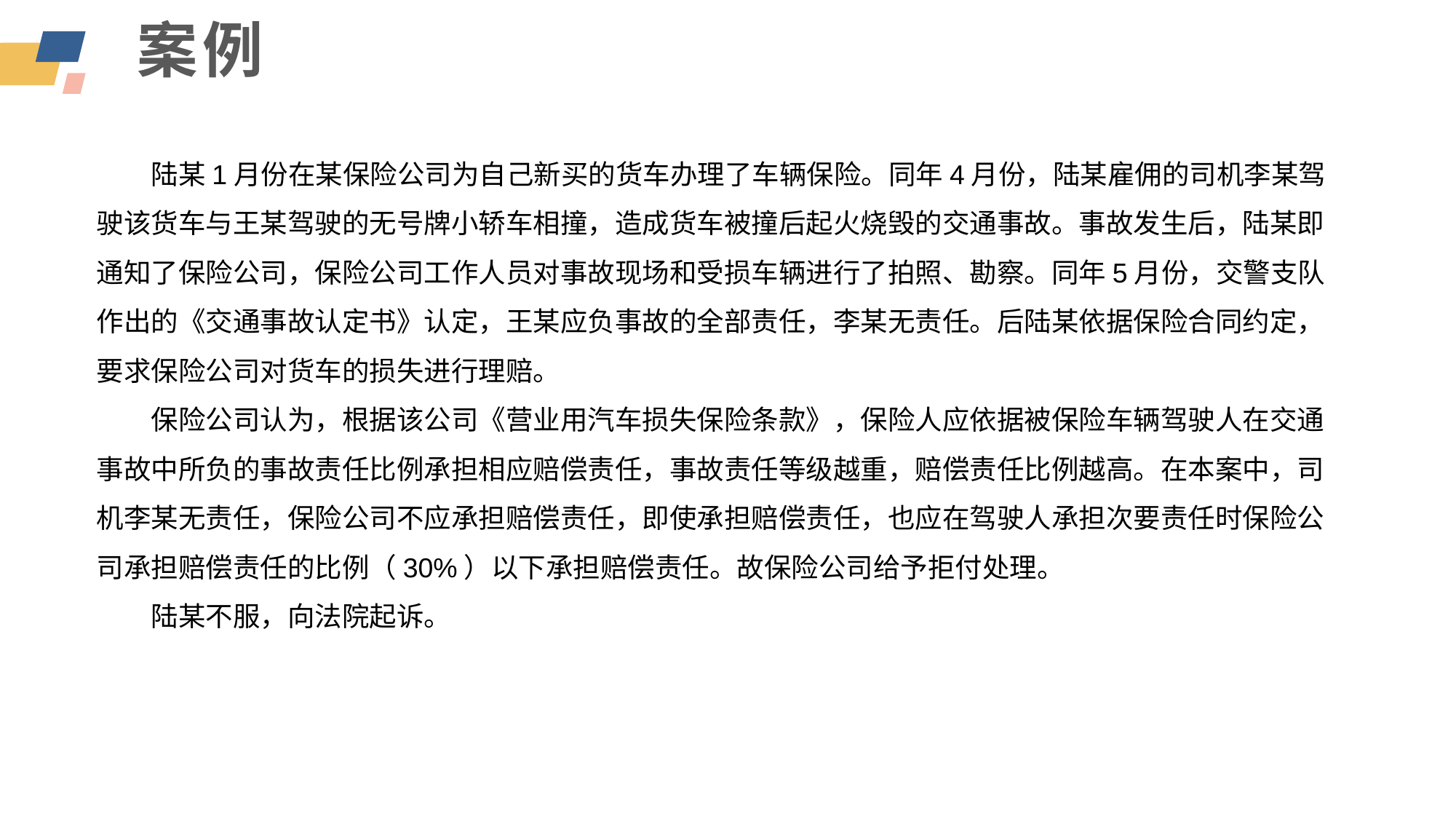

案例

　　陆某1月份在某保险公司为自己新买的货车办理了车辆保险。同年4月份，陆某雇佣的司机李某驾驶该货车与王某驾驶的无号牌小轿车相撞，造成货车被撞后起火烧毁的交通事故。事故发生后，陆某即通知了保险公司，保险公司工作人员对事故现场和受损车辆进行了拍照、勘察。同年5月份，交警支队作出的《交通事故认定书》认定，王某应负事故的全部责任，李某无责任。后陆某依据保险合同约定，要求保险公司对货车的损失进行理赔。
　　保险公司认为，根据该公司《营业用汽车损失保险条款》，保险人应依据被保险车辆驾驶人在交通事故中所负的事故责任比例承担相应赔偿责任，事故责任等级越重，赔偿责任比例越高。在本案中，司机李某无责任，保险公司不应承担赔偿责任，即使承担赔偿责任，也应在驾驶人承担次要责任时保险公司承担赔偿责任的比例（30%）以下承担赔偿责任。故保险公司给予拒付处理。
　　陆某不服，向法院起诉。